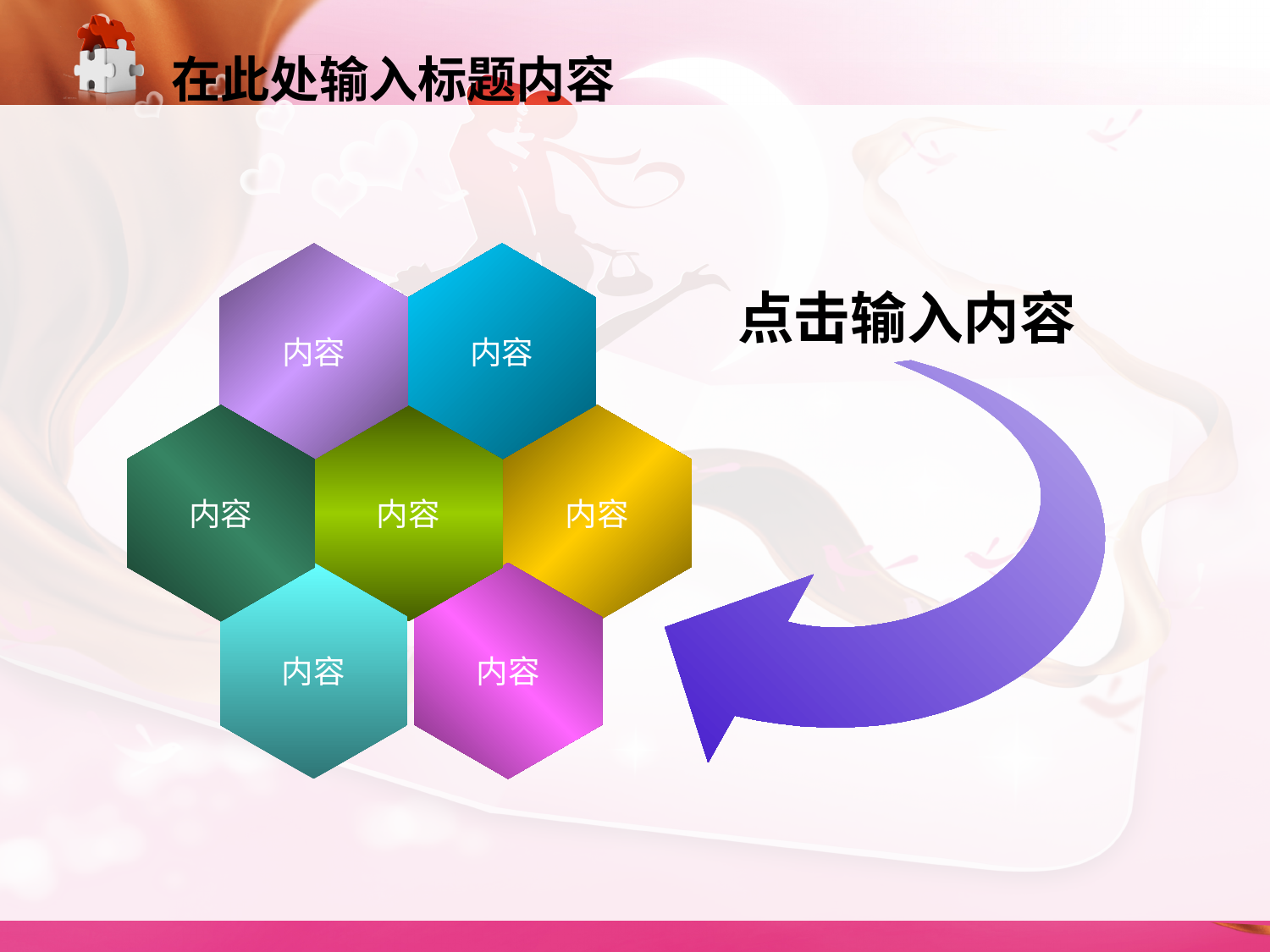

在此处输入标题内容
内容
内容
内容
内容
内容
内容
内容
点击输入内容